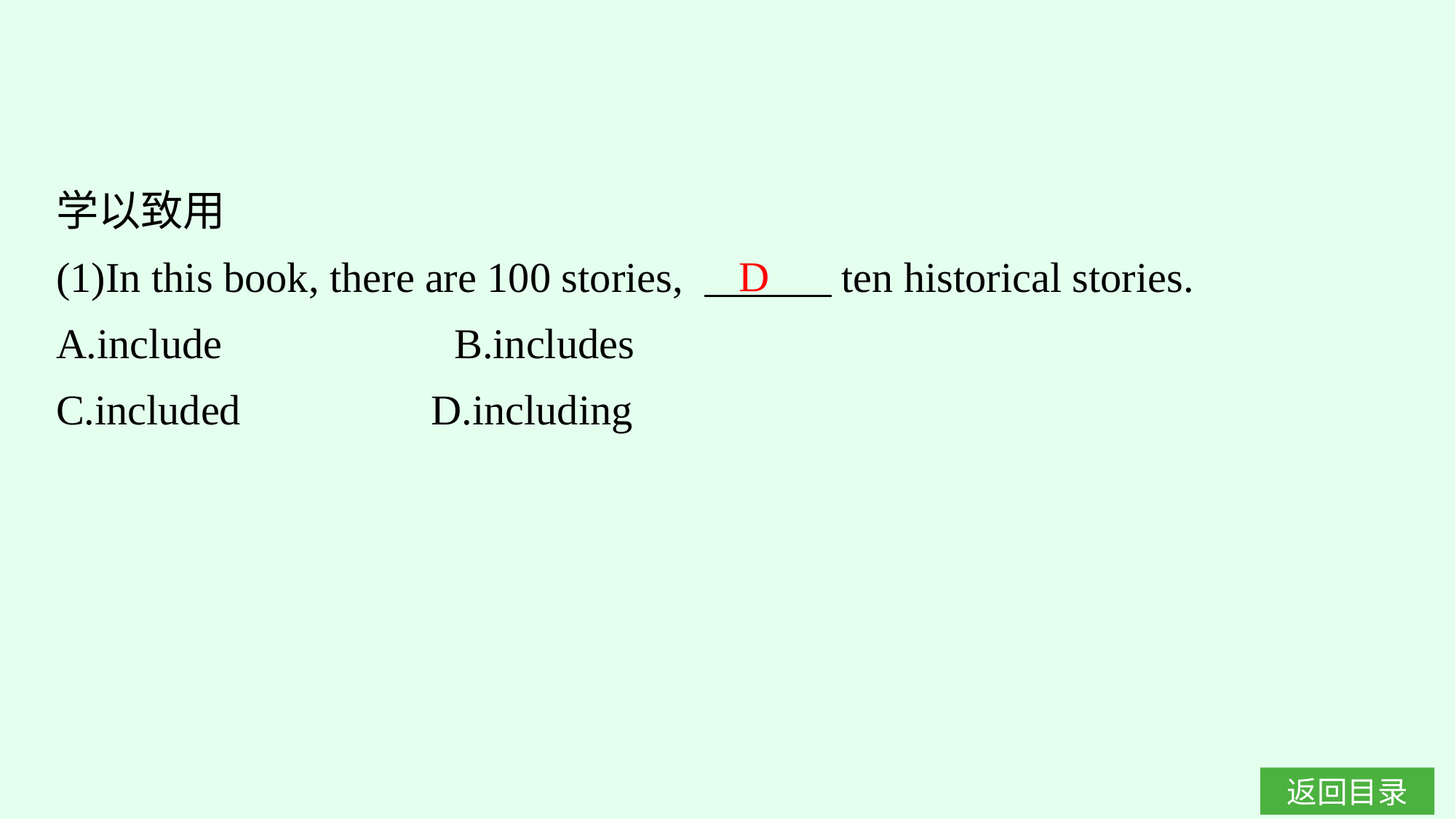

学以致用
(1)In this book, there are 100 stories, 　　　ten historical stories.
A.include　　　　　B.includes
C.included		D.including
D